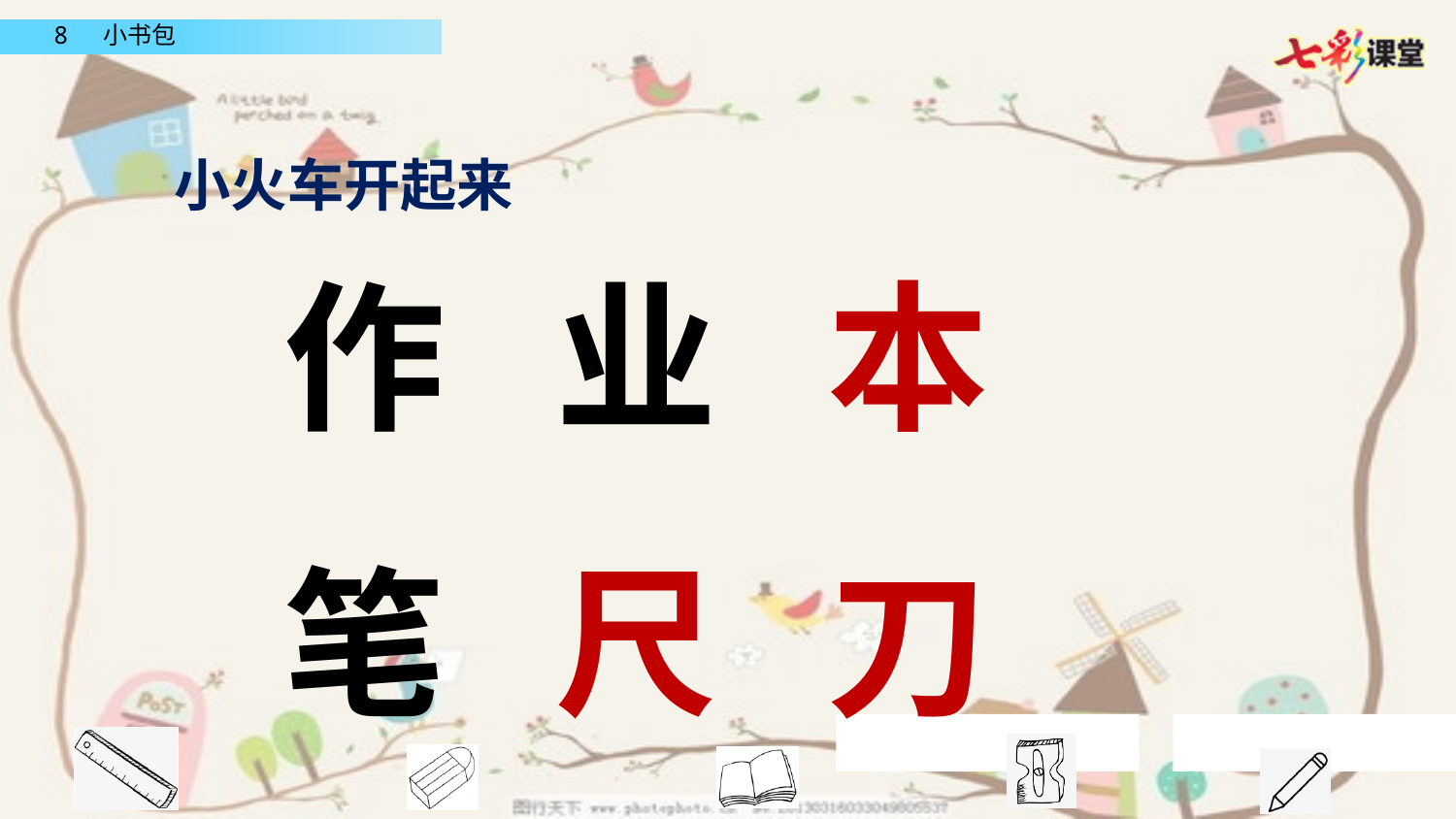

小火车开起来
作   业   本
笔   尺   刀